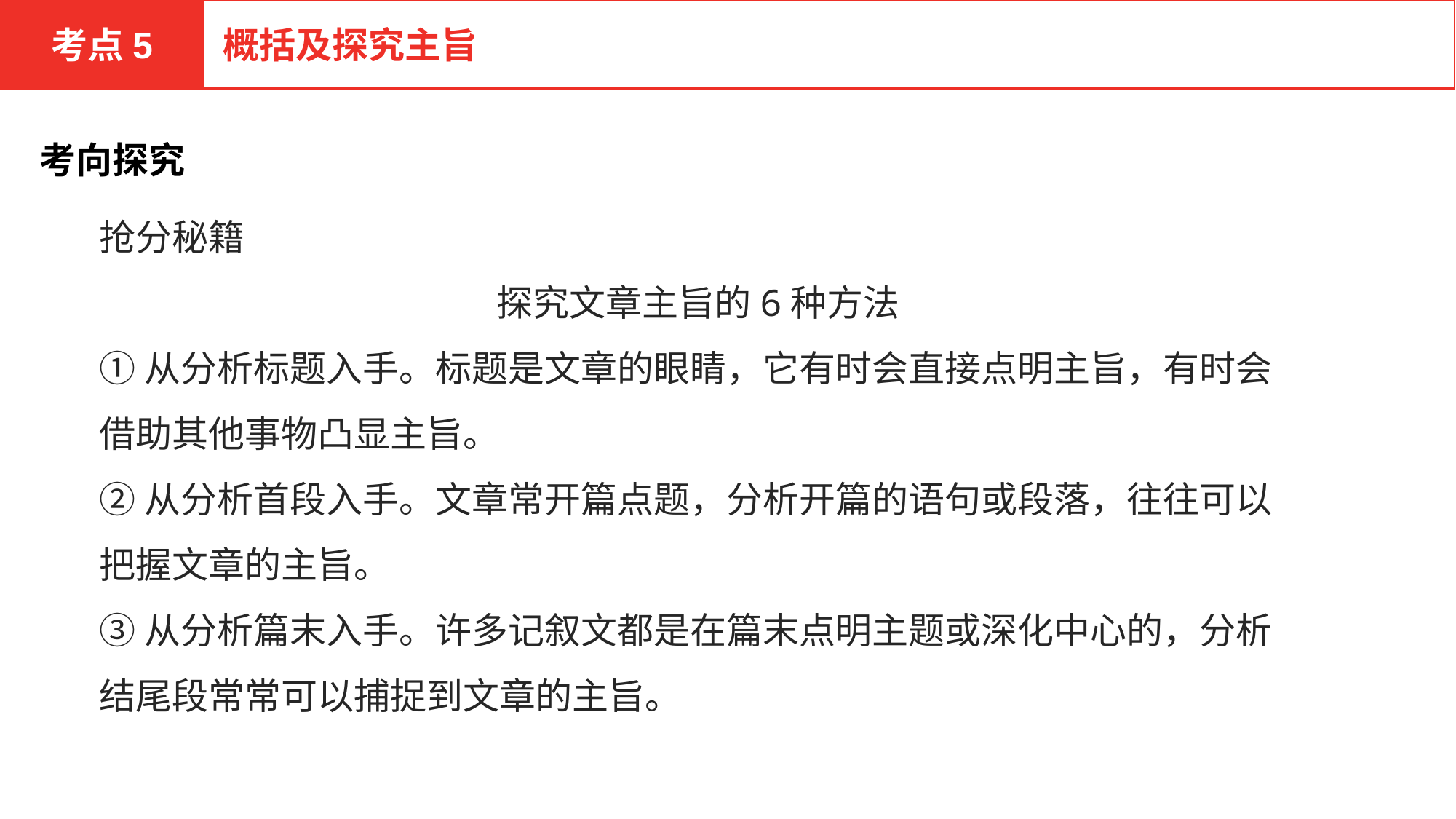

考点5
概括及探究主旨
考向探究
抢分秘籍
探究文章主旨的6种方法
①从分析标题入手。标题是文章的眼睛，它有时会直接点明主旨，有时会借助其他事物凸显主旨。
②从分析首段入手。文章常开篇点题，分析开篇的语句或段落，往往可以把握文章的主旨。
③从分析篇末入手。许多记叙文都是在篇末点明主题或深化中心的，分析结尾段常常可以捕捉到文章的主旨。